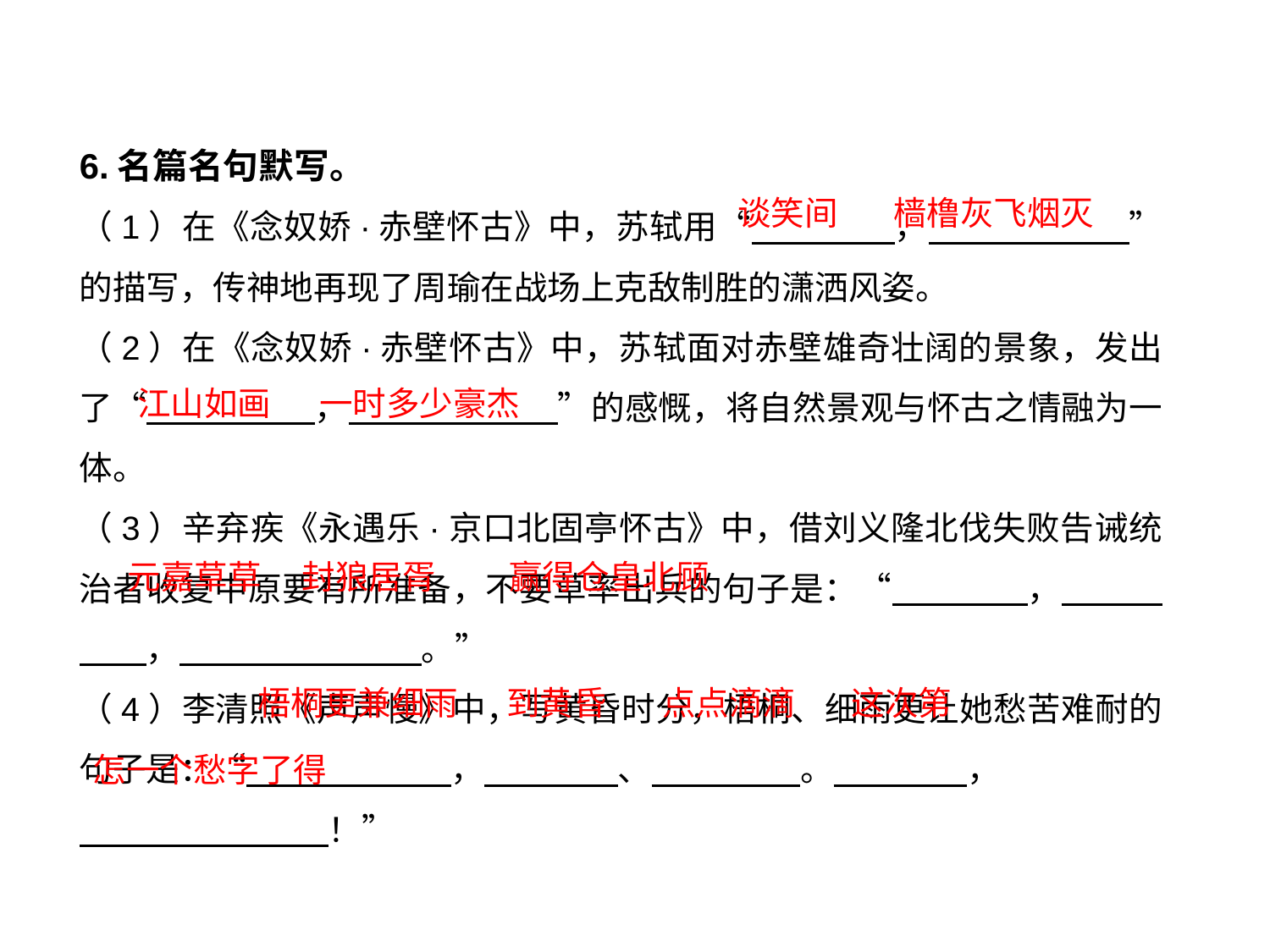

6.名篇名句默写。
（1）在《念奴娇·赤壁怀古》中，苏轼用“　　　 　，　 　   　　　”的描写，传神地再现了周瑜在战场上克敌制胜的潇洒风姿。
（2）在《念奴娇·赤壁怀古》中，苏轼面对赤壁雄奇壮阔的景象，发出了“　　　　　，　　　　　 　”的感慨，将自然景观与怀古之情融为一体。
（3）辛弃疾《永遇乐·京口北固亭怀古》中，借刘义隆北伐失败告诫统治者收复中原要有所准备，不要草率出兵的句子是：“　　　　，　　　　　，　　　　　 　　。”
（4）李清照《声声慢》中，写黄昏时分，梧桐、细雨更让她愁苦难耐的句子是：“　　  　   　　，　　　　、　　　  　。　　　　，
　　　　　  　　！”

谈笑间　   樯橹灰飞烟灭
江山如画　  一时多少豪杰
赢得仓皇北顾
元嘉草草　 封狼居胥
梧桐更兼细雨  　到黄昏　   点点滴滴　   这次第
怎一个愁字了得